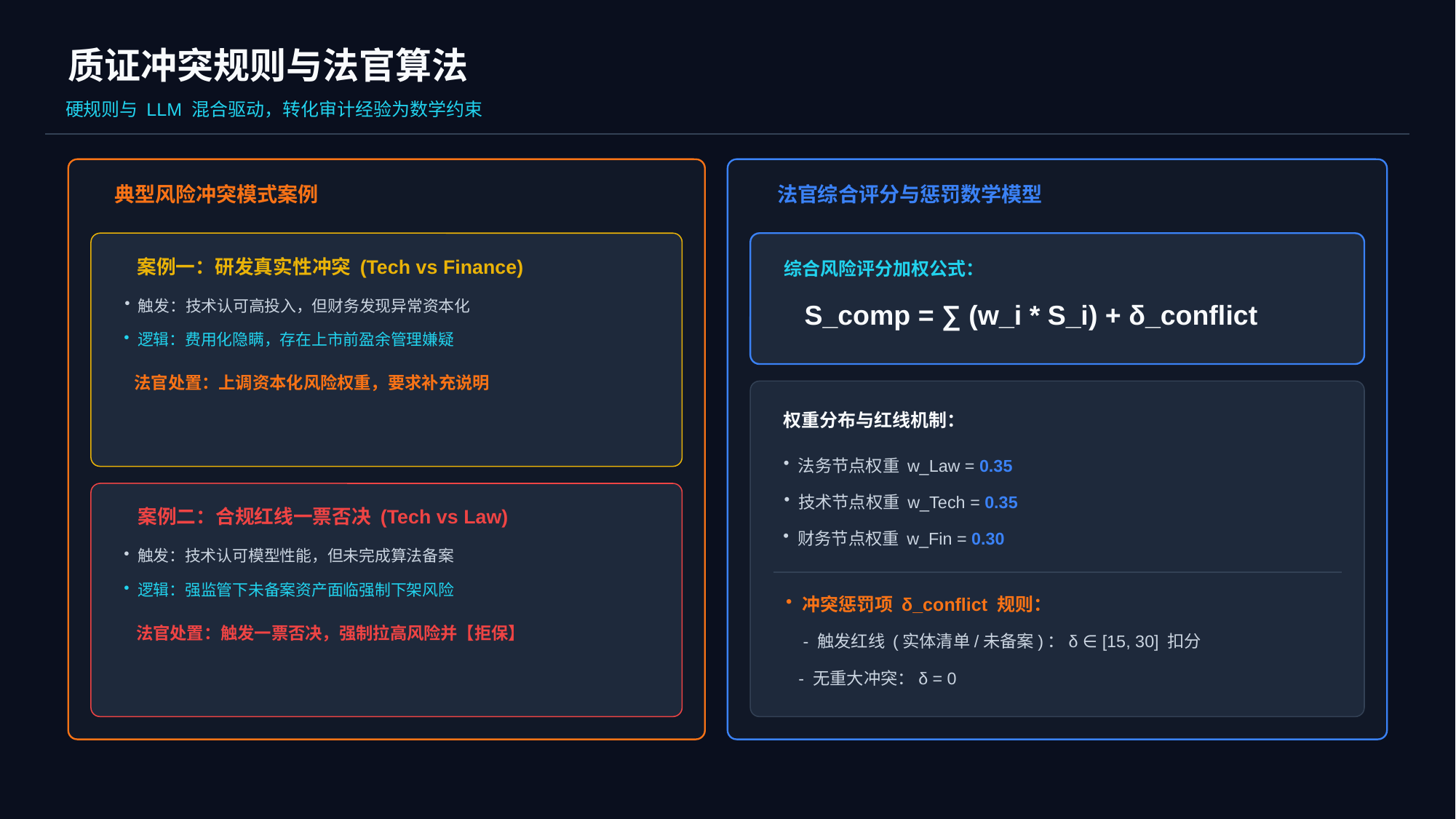

质证冲突规则与法官算法
硬规则与 LLM 混合驱动，转化审计经验为数学约束

典型风险冲突模式案例
法官综合评分与惩罚数学模型

案例一：研发真实性冲突 (Tech vs Finance)
综合风险评分加权公式：
触发：技术认可高投入，但财务发现异常资本化
S_comp = ∑ (w_i * S_i) + δ_conflict
逻辑：费用化隐瞒，存在上市前盈余管理嫌疑
法官处置：上调资本化风险权重，要求补充说明

权重分布与红线机制：
法务节点权重 w_Law = 0.35
技术节点权重 w_Tech = 0.35
财务节点权重 w_Fin = 0.30

冲突惩罚项 δ_conflict 规则：
- 触发红线 (实体清单/未备案)：δ ∈ [15, 30] 扣分
- 无重大冲突：δ = 0

案例二：合规红线一票否决 (Tech vs Law)
触发：技术认可模型性能，但未完成算法备案
逻辑：强监管下未备案资产面临强制下架风险
法官处置：触发一票否决，强制拉高风险并【拒保】